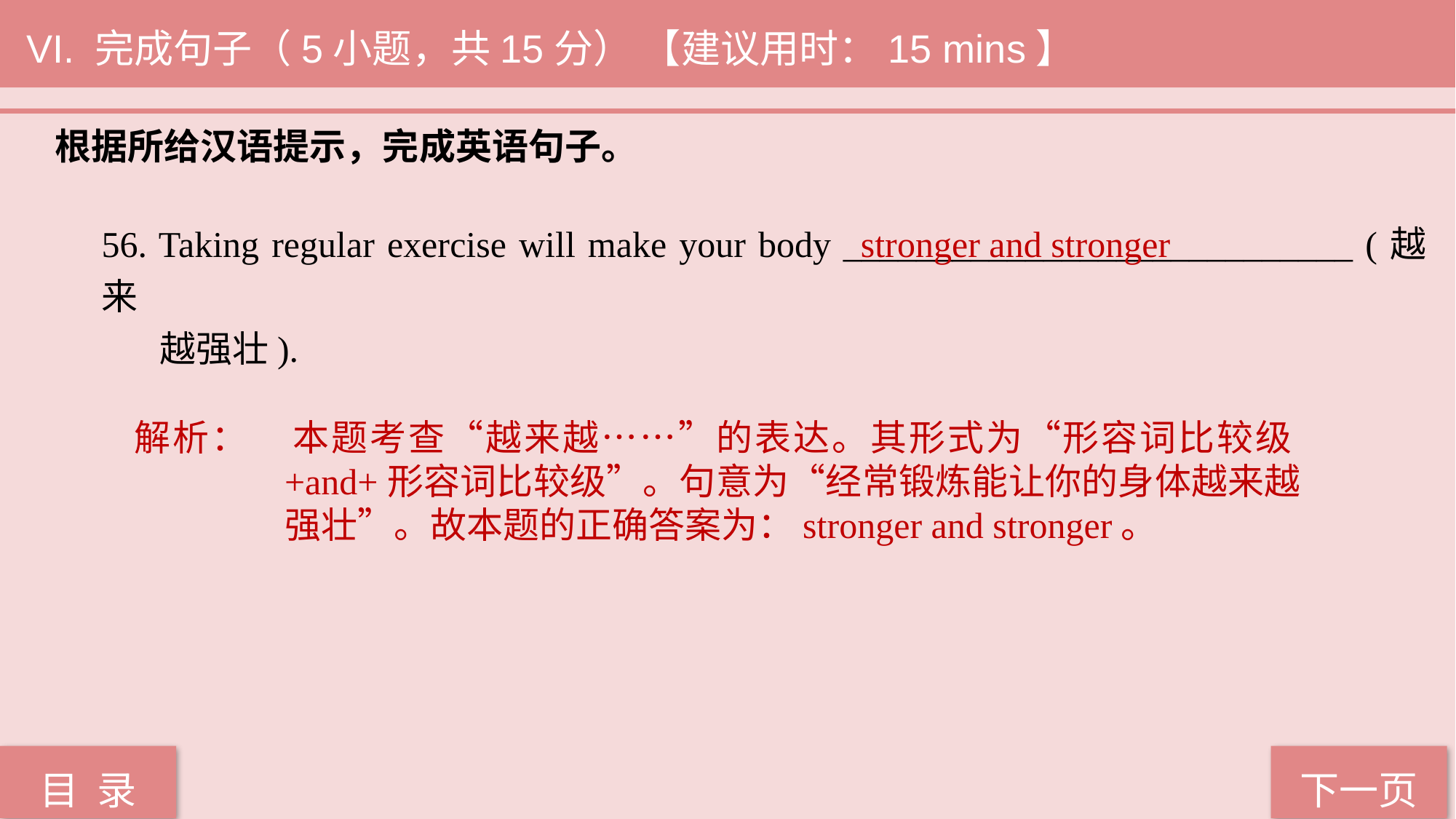

VI. 完成句子（5小题，共15分） 【建议用时：15 mins】
根据所给汉语提示，完成英语句子。
stronger and stronger
56. Taking regular exercise will make your body ____________________________ (越来
      越强壮).
解析：	本题考查“越来越……”的表达。其形式为“形容词比较级+and+形容词比较级”。句意为“经常锻炼能让你的身体越来越强壮”。故本题的正确答案为：stronger and stronger。